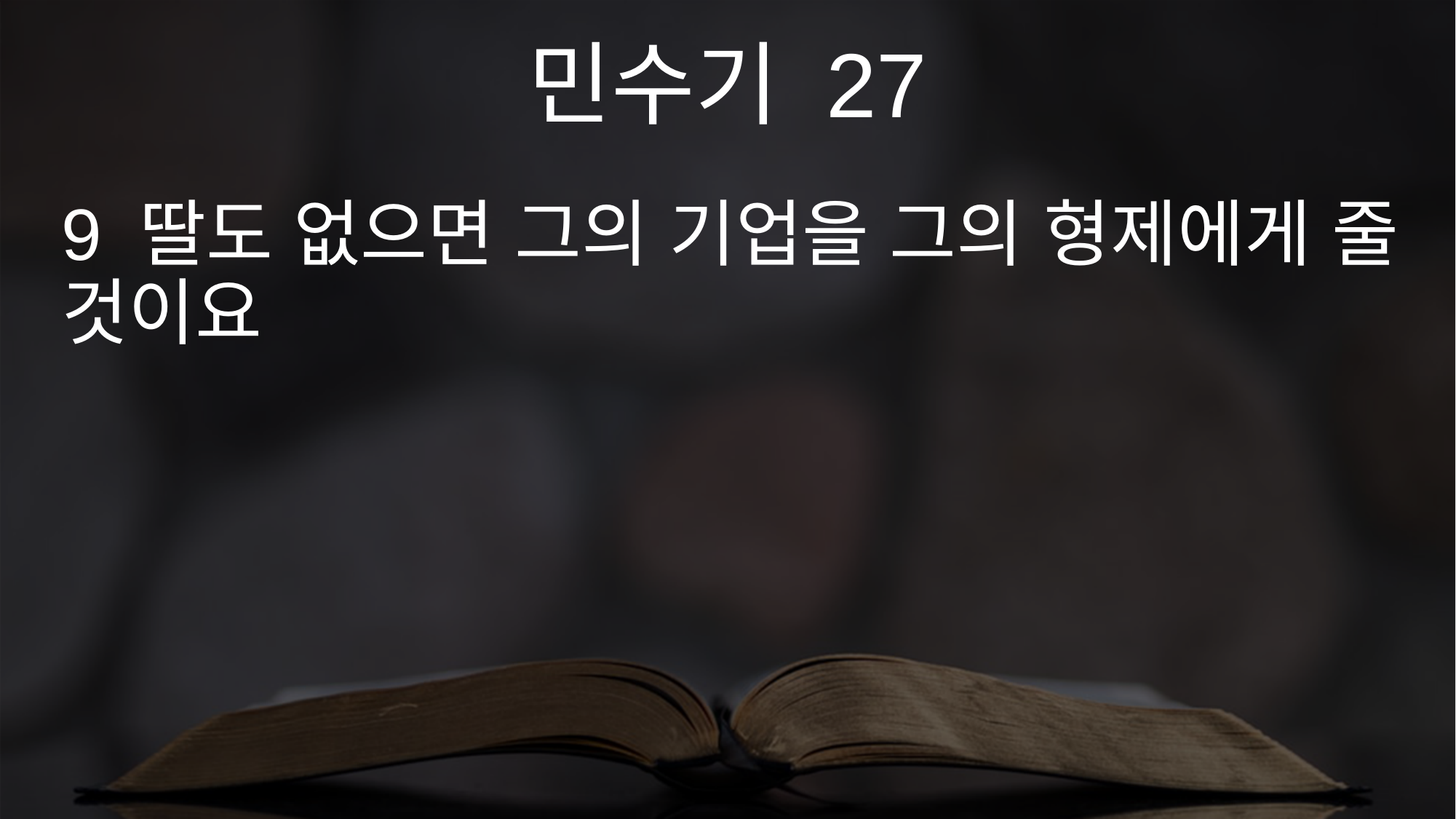

민수기 27
9 딸도 없으면 그의 기업을 그의 형제에게 줄 것이요